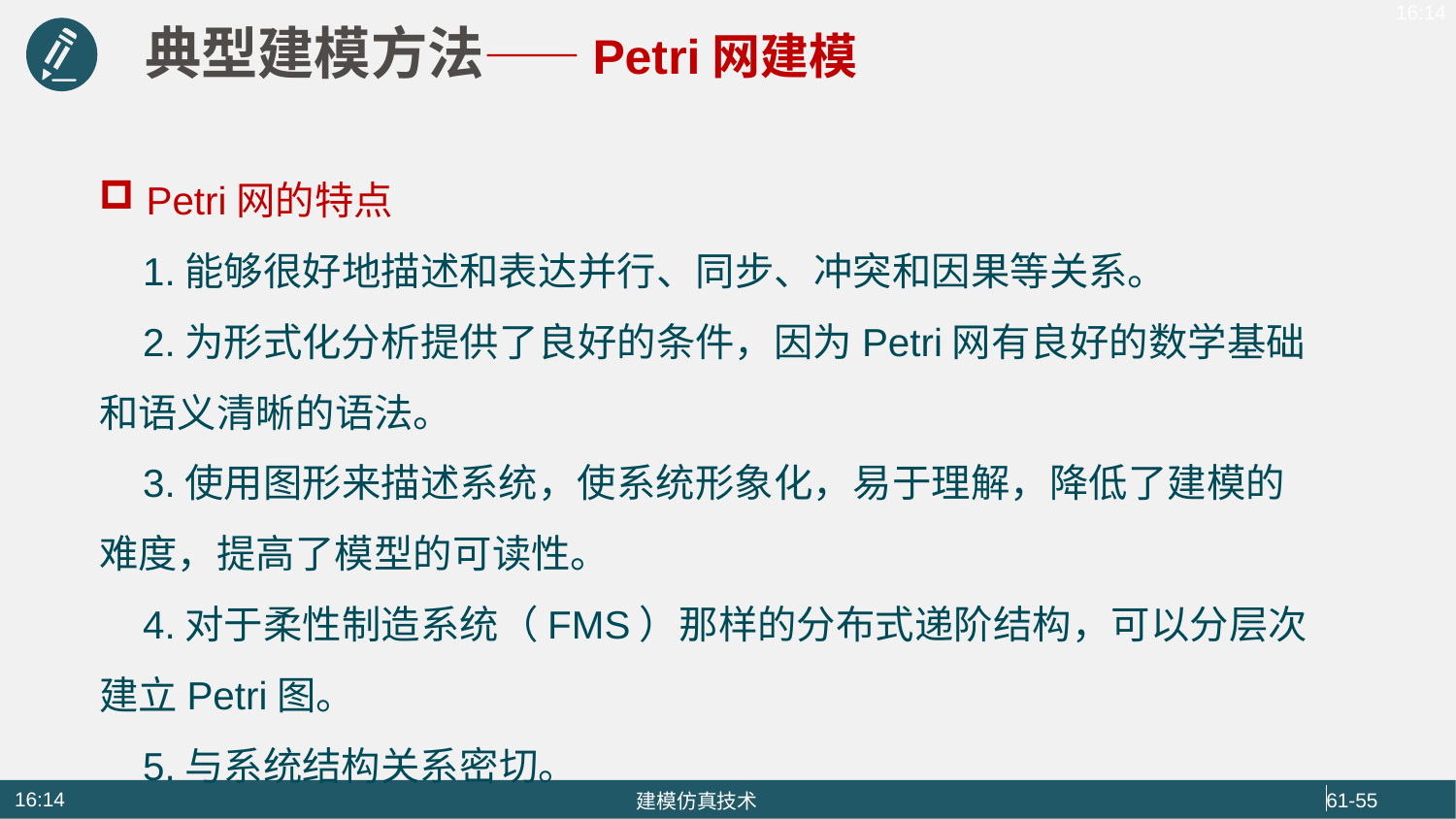

典型建模方法——Petri网建模

Petri网的特点
    1.能够很好地描述和表达并行、同步、冲突和因果等关系。
    2.为形式化分析提供了良好的条件，因为Petri网有良好的数学基础和语义清晰的语法。
    3.使用图形来描述系统，使系统形象化，易于理解，降低了建模的难度，提高了模型的可读性。
    4.对于柔性制造系统（FMS）那样的分布式递阶结构，可以分层次建立Petri图。
    5.与系统结构关系密切。